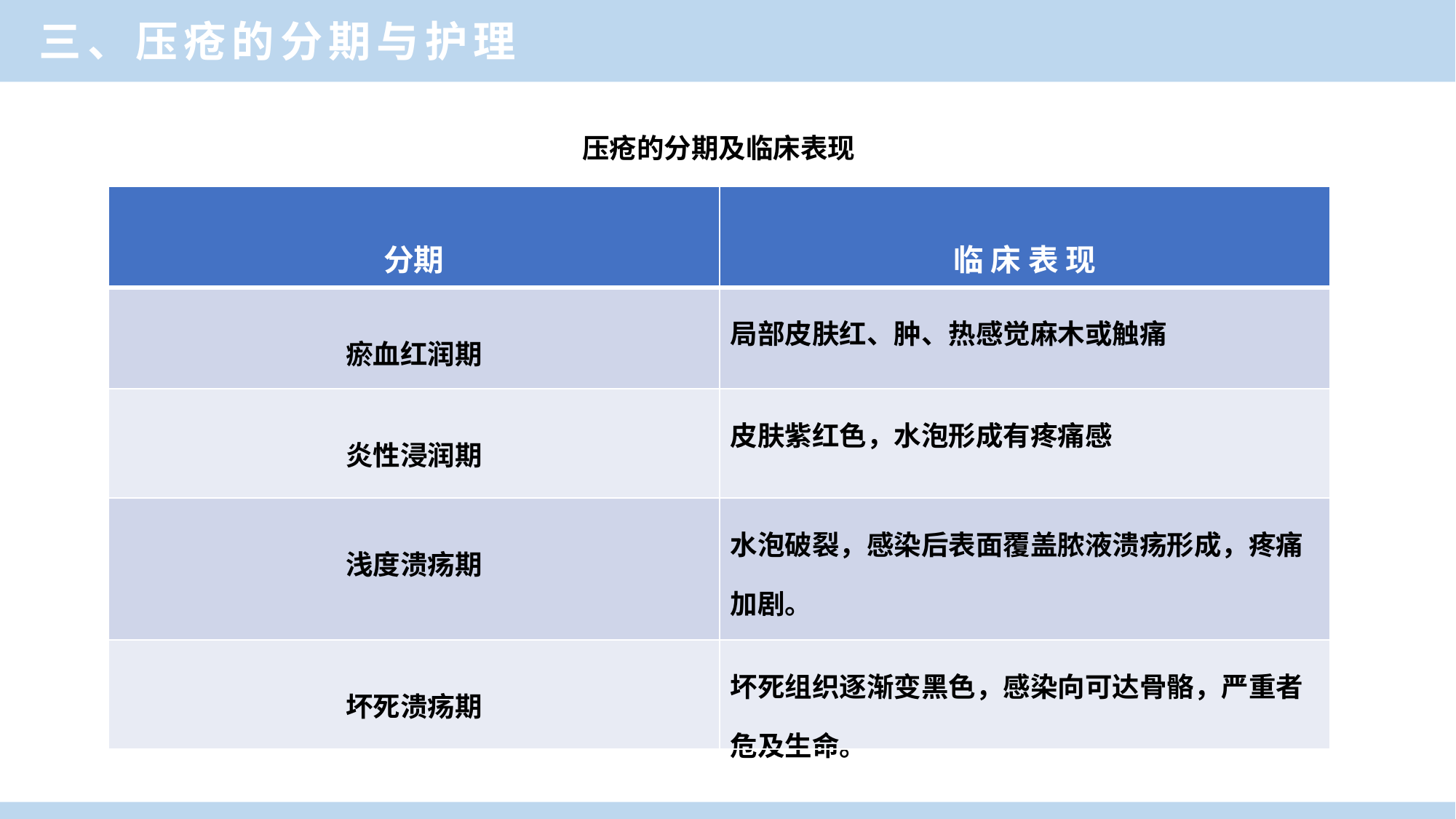

三、压疮的分期与护理
         压疮的分期及临床表现
| 分期 | 临 床 表 现 |
| --- | --- |
| 瘀血红润期 | 局部皮肤红、肿、热感觉麻木或触痛 |
| 炎性浸润期 | 皮肤紫红色，水泡形成有疼痛感 |
| 浅度溃疡期 | 水泡破裂，感染后表面覆盖脓液溃疡形成，疼痛加剧。 |
| 坏死溃疡期 | 坏死组织逐渐变黑色，感染向可达骨骼，严重者危及生命。 |